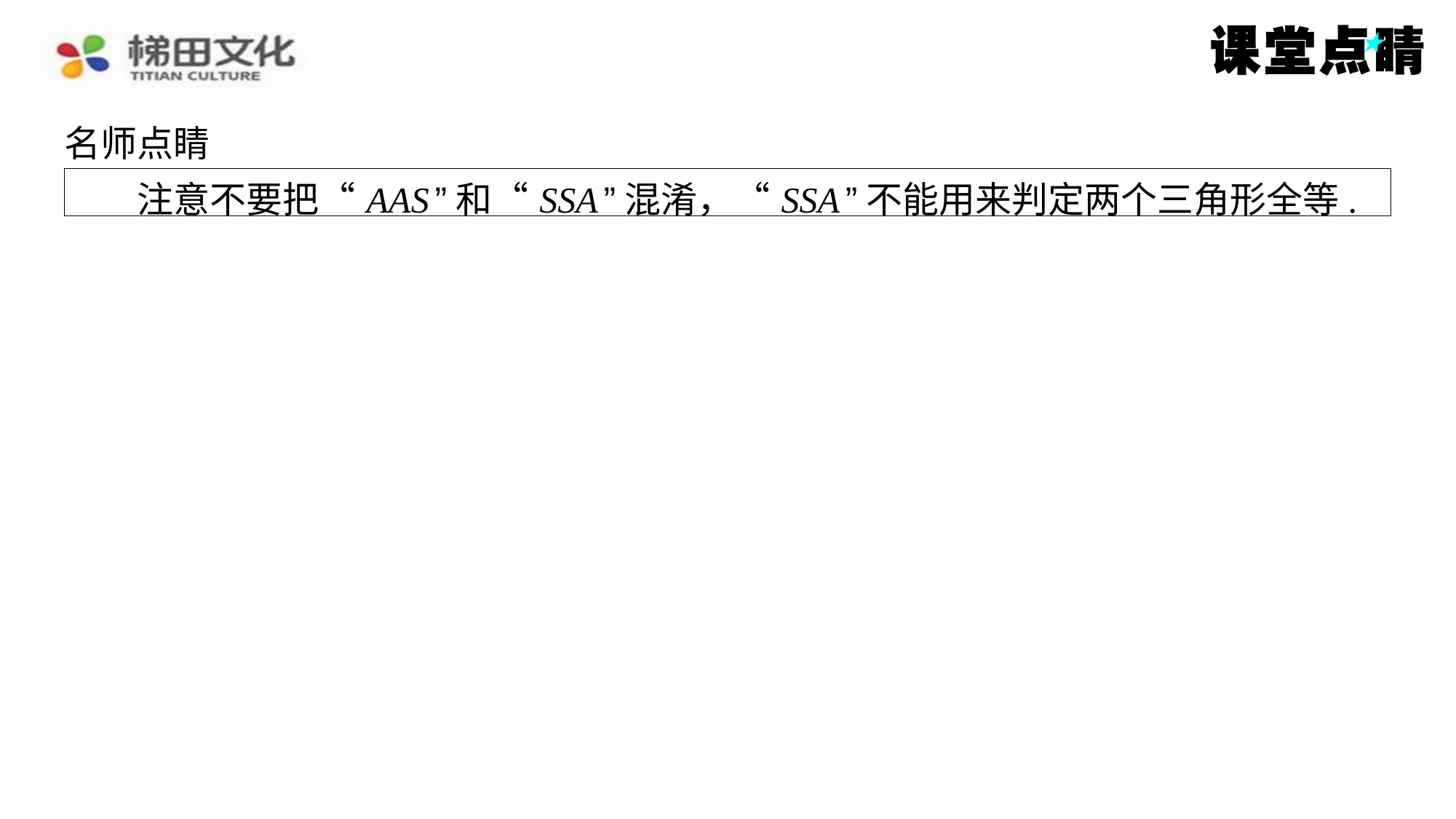

名师点睛
　　注意不要把“ AAS ”和“ SSA ”混淆，“ SSA ”不能用来判定两个三角形全等.